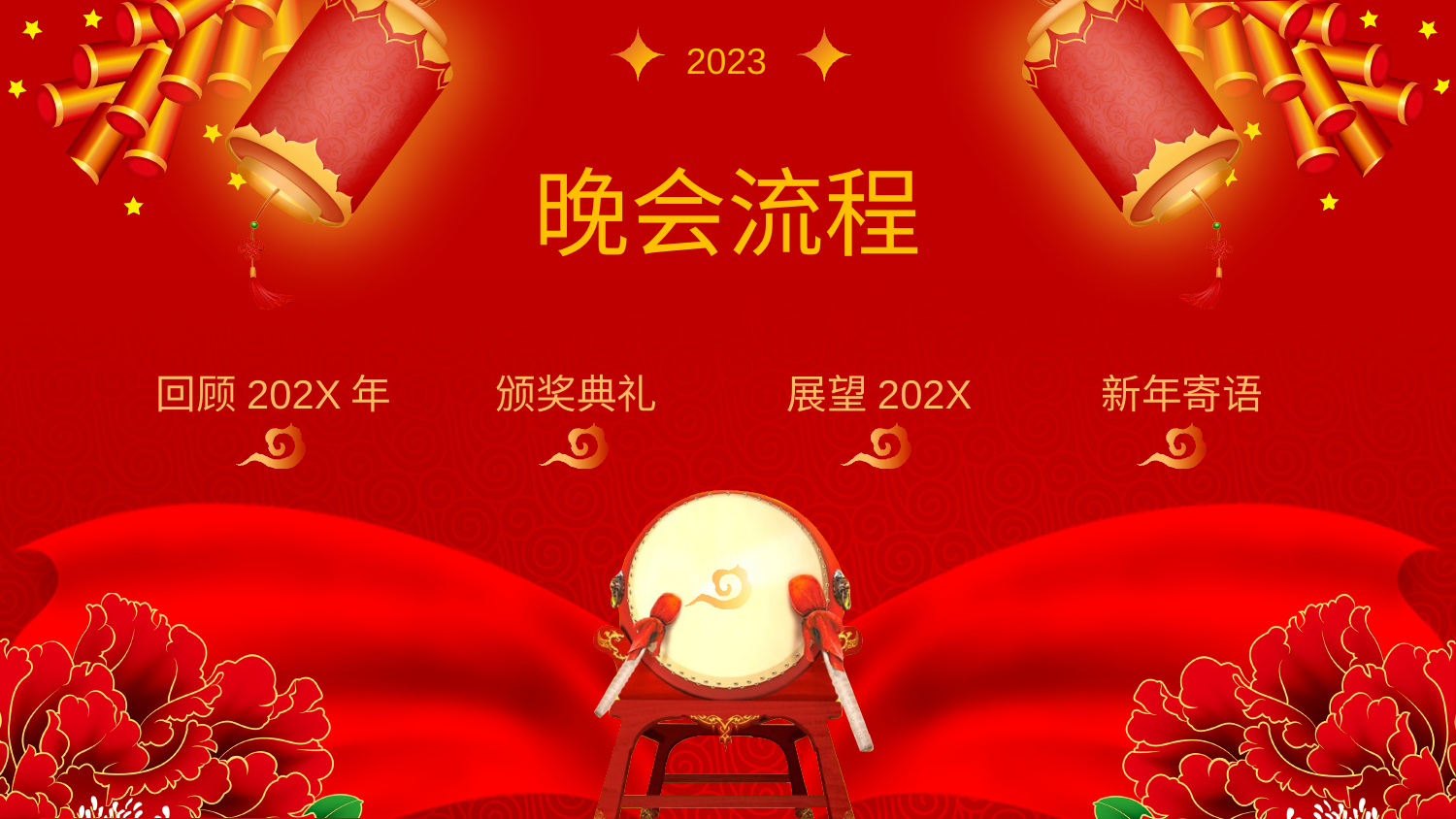

2023
晚会流程
回顾202X年
颁奖典礼
展望202X
新年寄语

颁奖年会